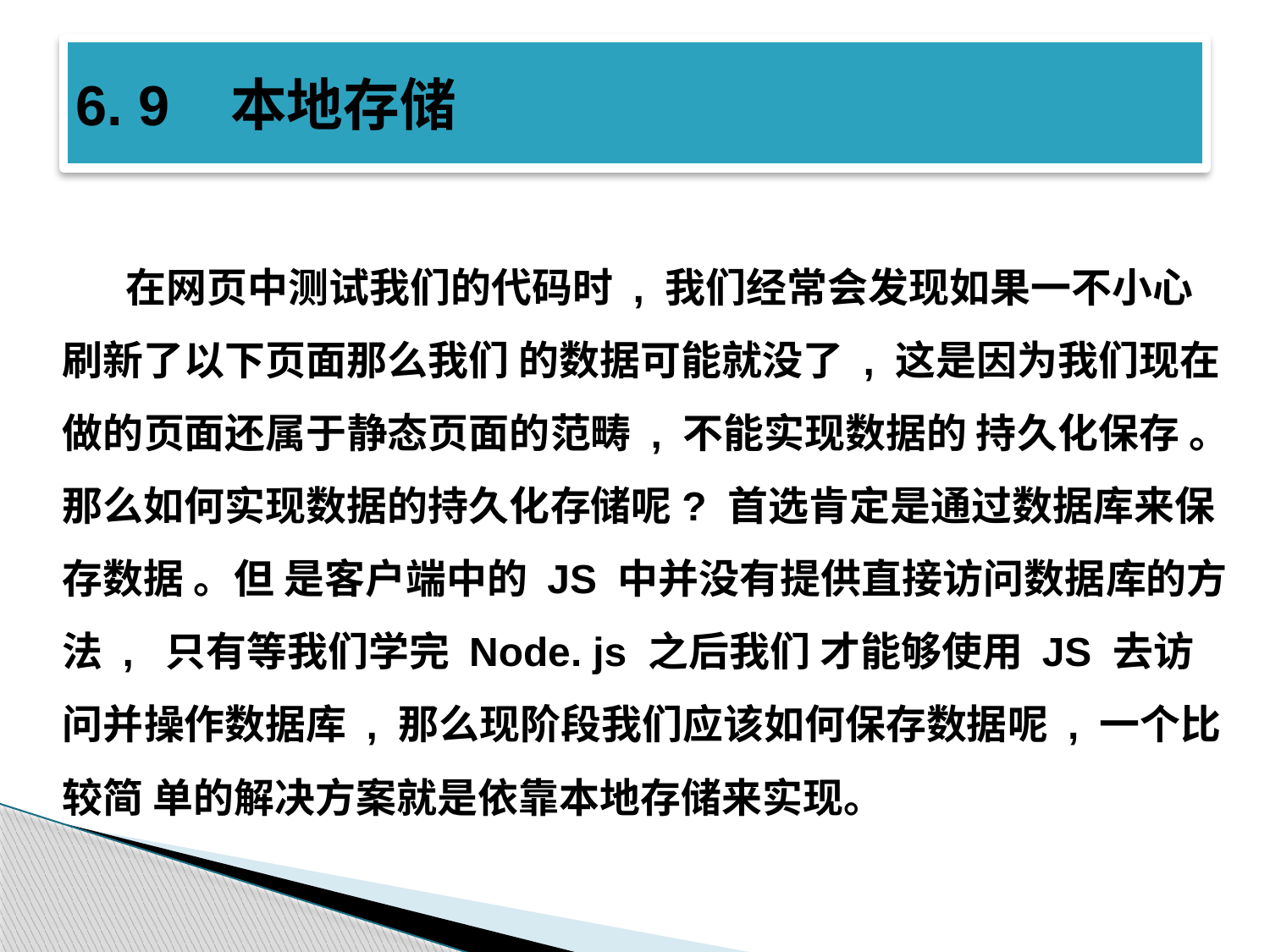

# 6. 9   本地存储

在网页中测试我们的代码时 , 我们经常会发现如果一不小心刷新了以下页面那么我们 的数据可能就没了 , 这是因为我们现在做的页面还属于静态页面的范畴 , 不能实现数据的 持久化保存 。那么如何实现数据的持久化存储呢? 首选肯定是通过数据库来保存数据 。但 是客户端中的 JS 中并没有提供直接访问数据库的方法 ,  只有等我们学完 Node. js 之后我们 才能够使用 JS 去访问并操作数据库 , 那么现阶段我们应该如何保存数据呢 , 一个比较简 单的解决方案就是依靠本地存储来实现。